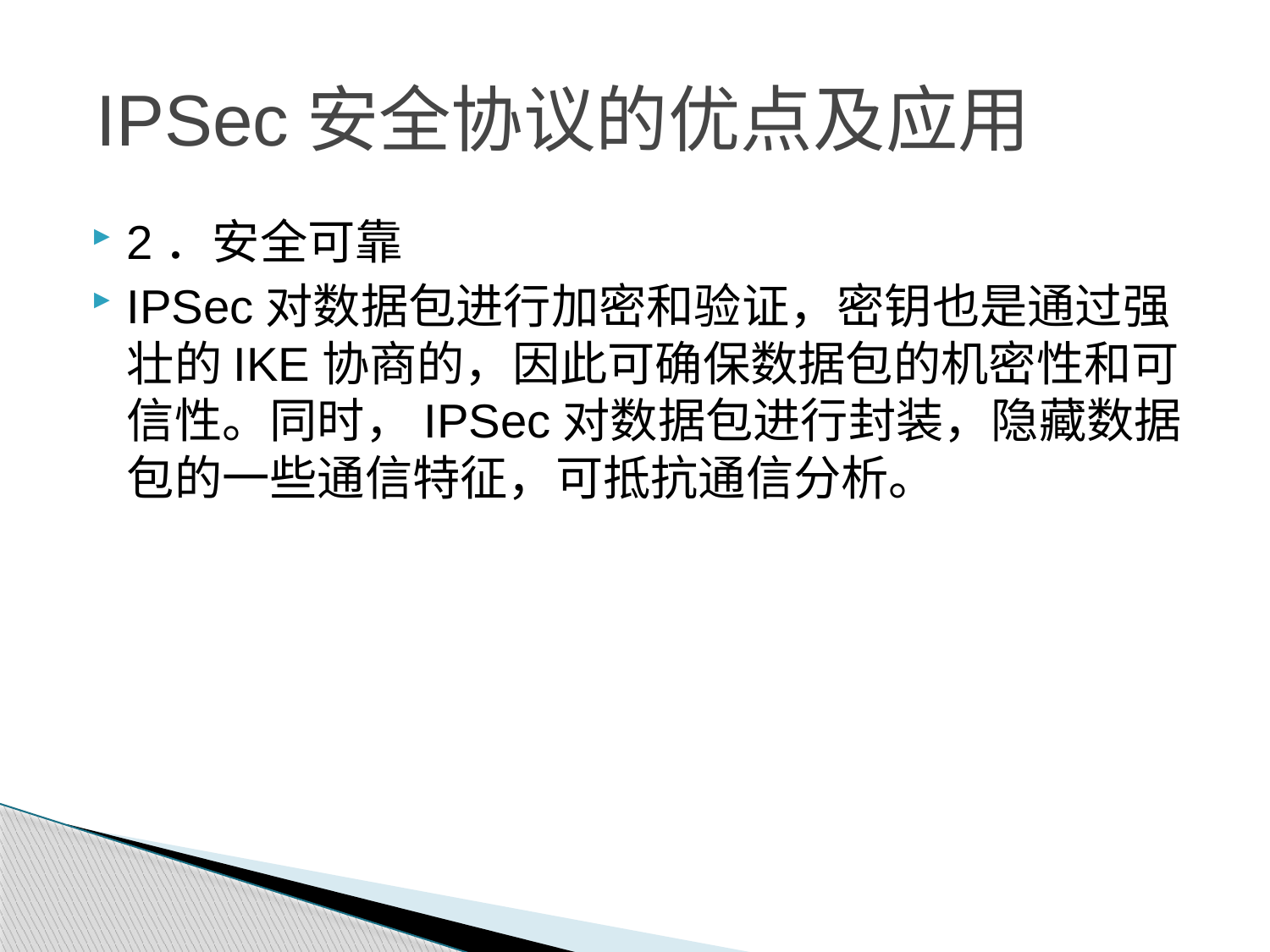

# IPSec安全协议的优点及应用
2．安全可靠
IPSec对数据包进行加密和验证，密钥也是通过强壮的IKE协商的，因此可确保数据包的机密性和可信性。同时，IPSec对数据包进行封装，隐藏数据包的一些通信特征，可抵抗通信分析。